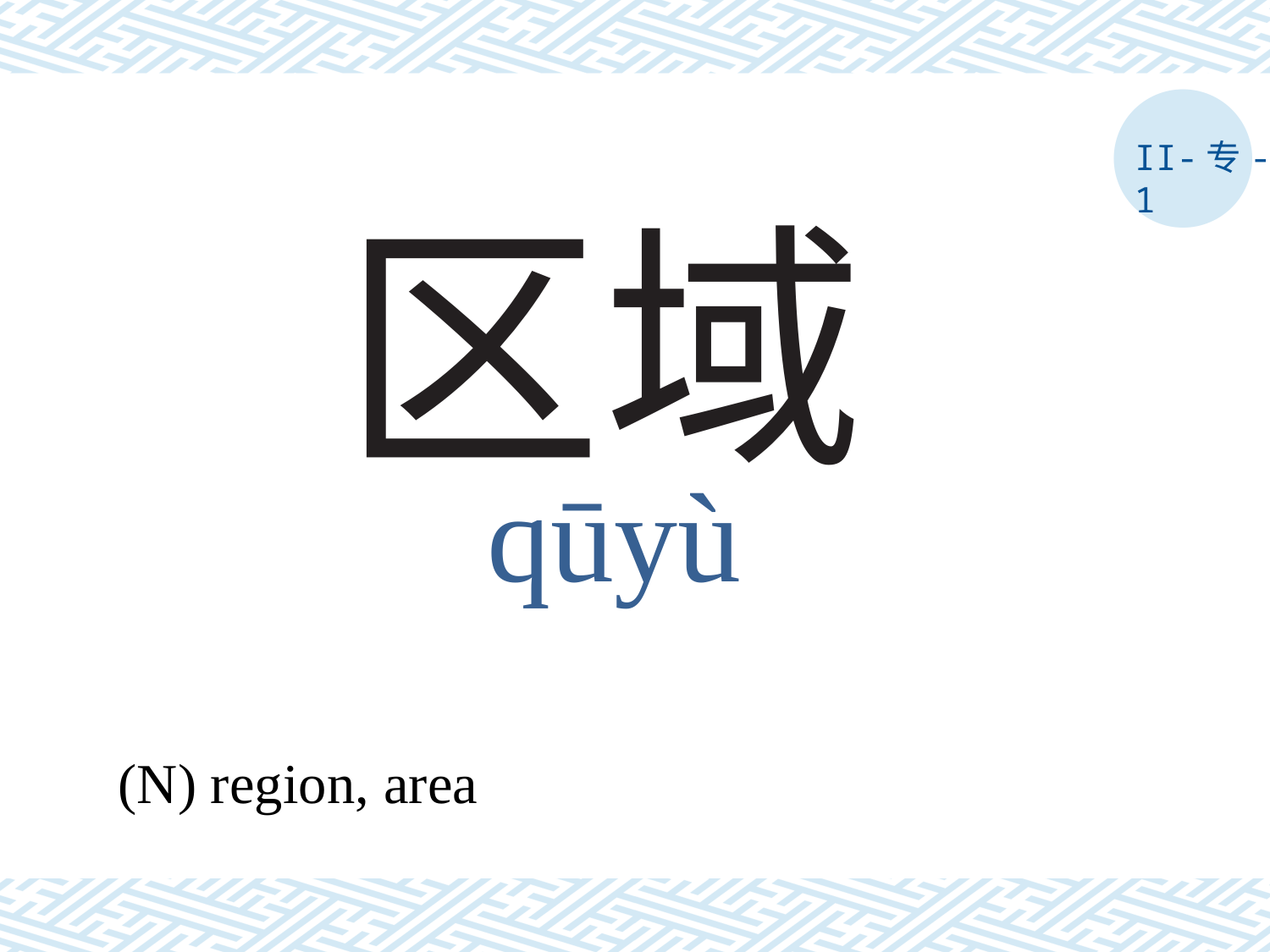

II-专-1

# 区域
qūyù
(N) region, area